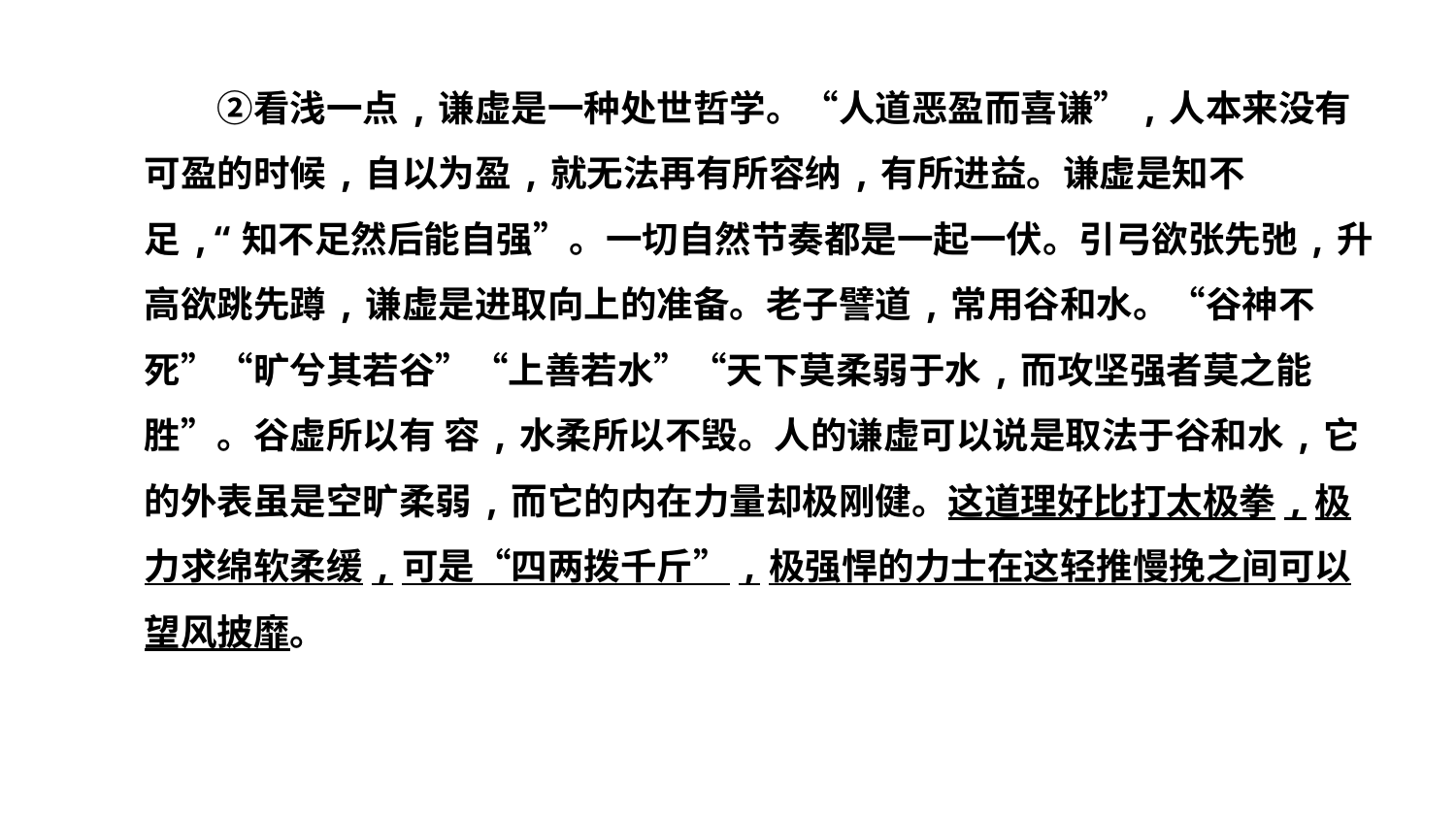

②看浅一点,谦虚是一种处世哲学。“人道恶盈而喜谦”,人本来没有可盈的时候,自以为盈,就无法再有所容纳,有所进益。谦虚是知不足,“知不足然后能自强”。一切自然节奏都是一起一伏。引弓欲张先弛,升高欲跳先蹲,谦虚是进取向上的准备。老子譬道,常用谷和水。“谷神不死”“旷兮其若谷”“上善若水”“天下莫柔弱于水,而攻坚强者莫之能胜”。谷虚所以有 容,水柔所以不毁。人的谦虚可以说是取法于谷和水,它的外表虽是空旷柔弱,而它的内在力量却极刚健。这道理好比打太极拳,极力求绵软柔缓,可是“四两拨千斤”,极强悍的力士在这轻推慢挽之间可以望风披靡。